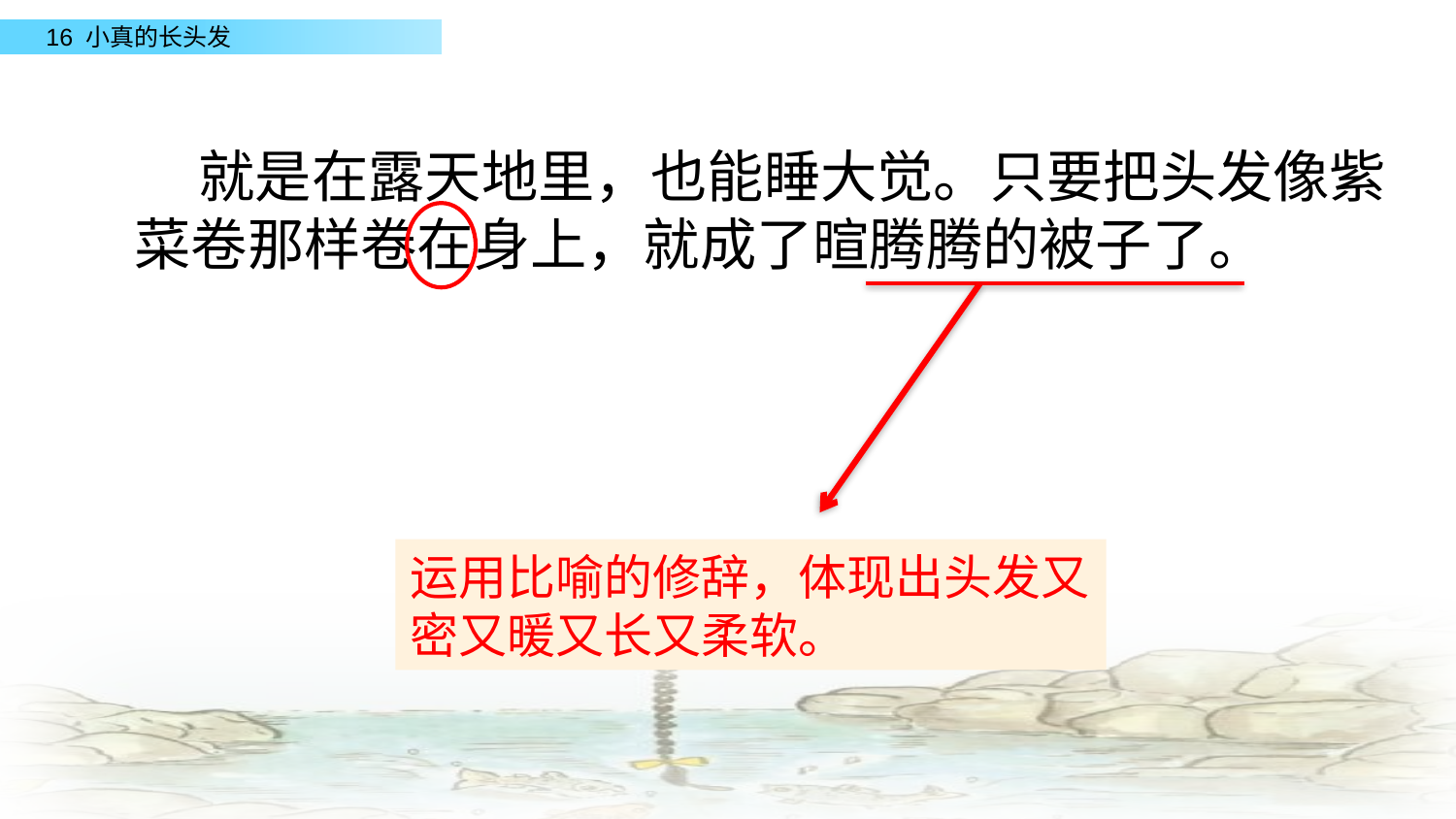

就是在露天地里，也能睡大觉。只要把头发像紫菜卷那样卷在身上，就成了暄腾腾的被子了。

运用比喻的修辞，体现出头发又密又暖又长又柔软。